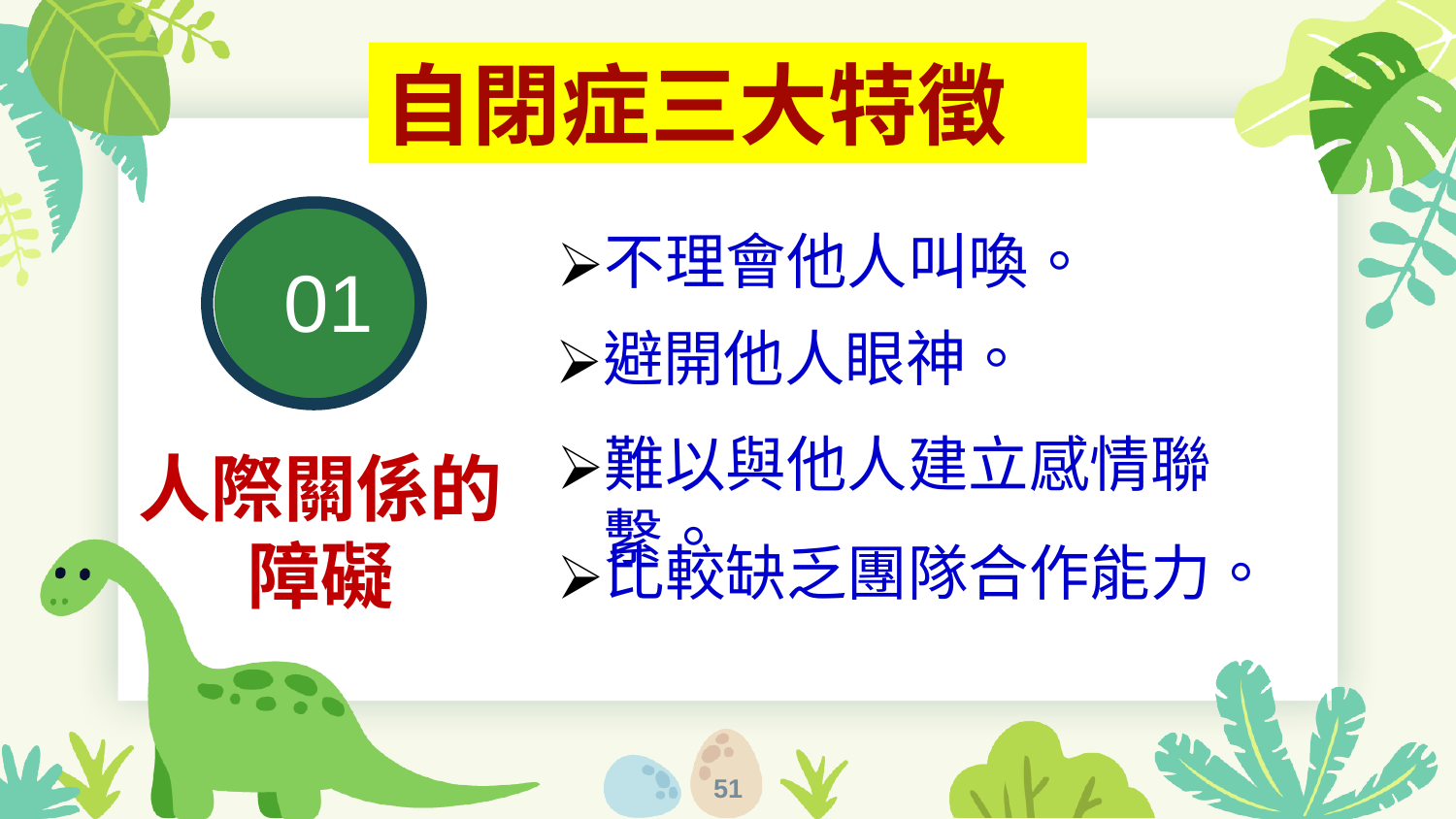

自閉症三大特徵

不理會他人叫喚。
01
避開他人眼神。
難以與他人建立感情聯繫。
人際關係的障礙
比較缺乏團隊合作能力。
51